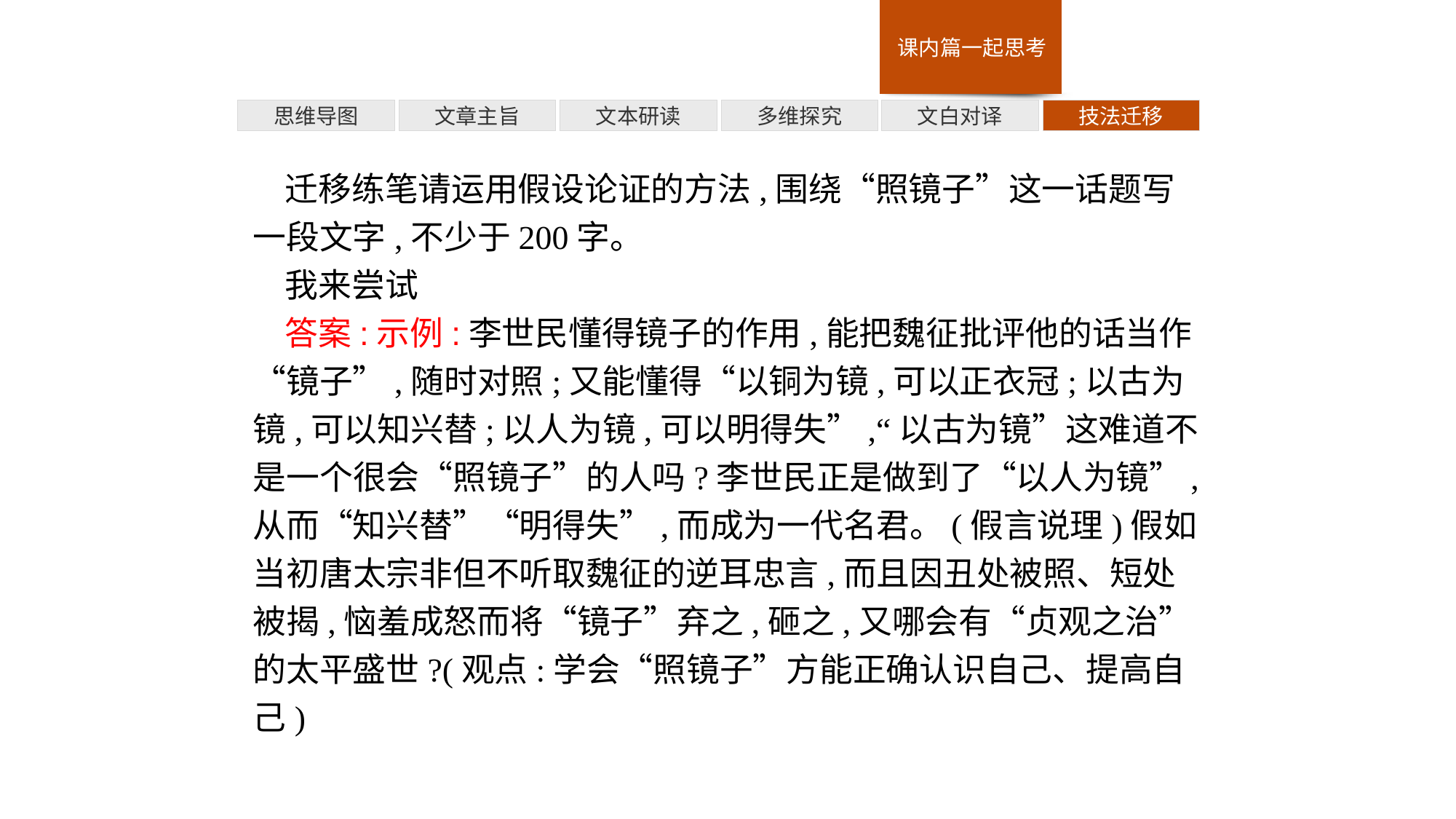

多维探究
技法迁移
思维导图
文章主旨
文本研读
文白对译
迁移练笔请运用假设论证的方法,围绕“照镜子”这一话题写一段文字,不少于200字。
我来尝试
答案:示例:李世民懂得镜子的作用,能把魏征批评他的话当作“镜子”,随时对照;又能懂得“以铜为镜,可以正衣冠;以古为镜,可以知兴替;以人为镜,可以明得失”,“以古为镜”这难道不是一个很会“照镜子”的人吗?李世民正是做到了“以人为镜”,从而“知兴替”“明得失”,而成为一代名君。(假言说理)假如当初唐太宗非但不听取魏征的逆耳忠言,而且因丑处被照、短处被揭,恼羞成怒而将“镜子”弃之,砸之,又哪会有“贞观之治”的太平盛世?(观点:学会“照镜子”方能正确认识自己、提高自己)